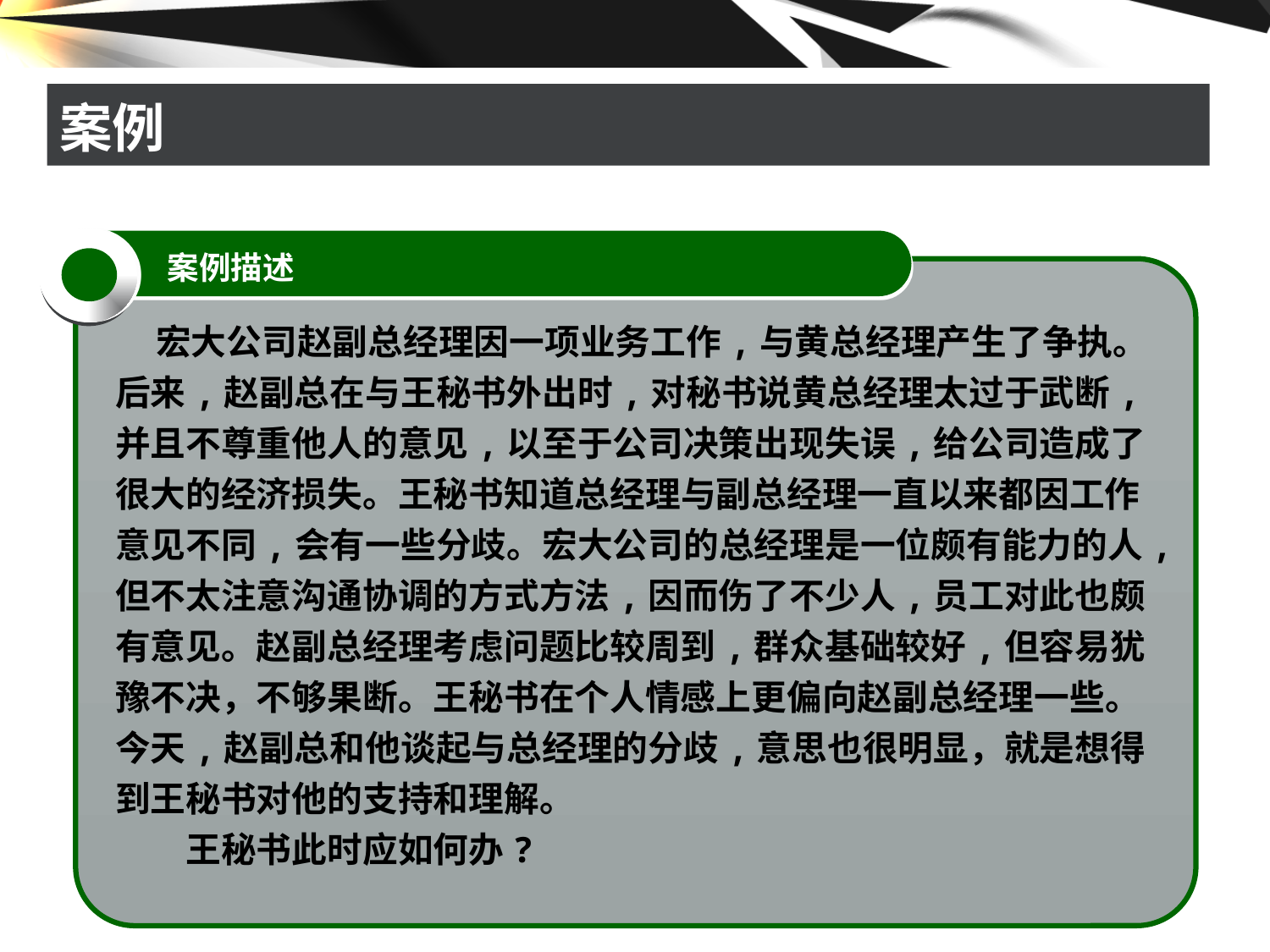

# 案例

案例描述

    宏大公司赵副总经理因一项业务工作,与黄总经理产生了争执。后来,赵副总在与王秘书外出时,对秘书说黄总经理太过于武断,并且不尊重他人的意见,以至于公司决策出现失误,给公司造成了很大的经济损失。王秘书知道总经理与副总经理一直以来都因工作意见不同,会有一些分歧。宏大公司的总经理是一位颇有能力的人,但不太注意沟通协调的方式方法,因而伤了不少人,员工对此也颇有意见。赵副总经理考虑问题比较周到,群众基础较好,但容易犹豫不决，不够果断。王秘书在个人情感上更偏向赵副总经理一些。今天,赵副总和他谈起与总经理的分歧,意思也很明显，就是想得到王秘书对他的支持和理解。
　　王秘书此时应如何办?